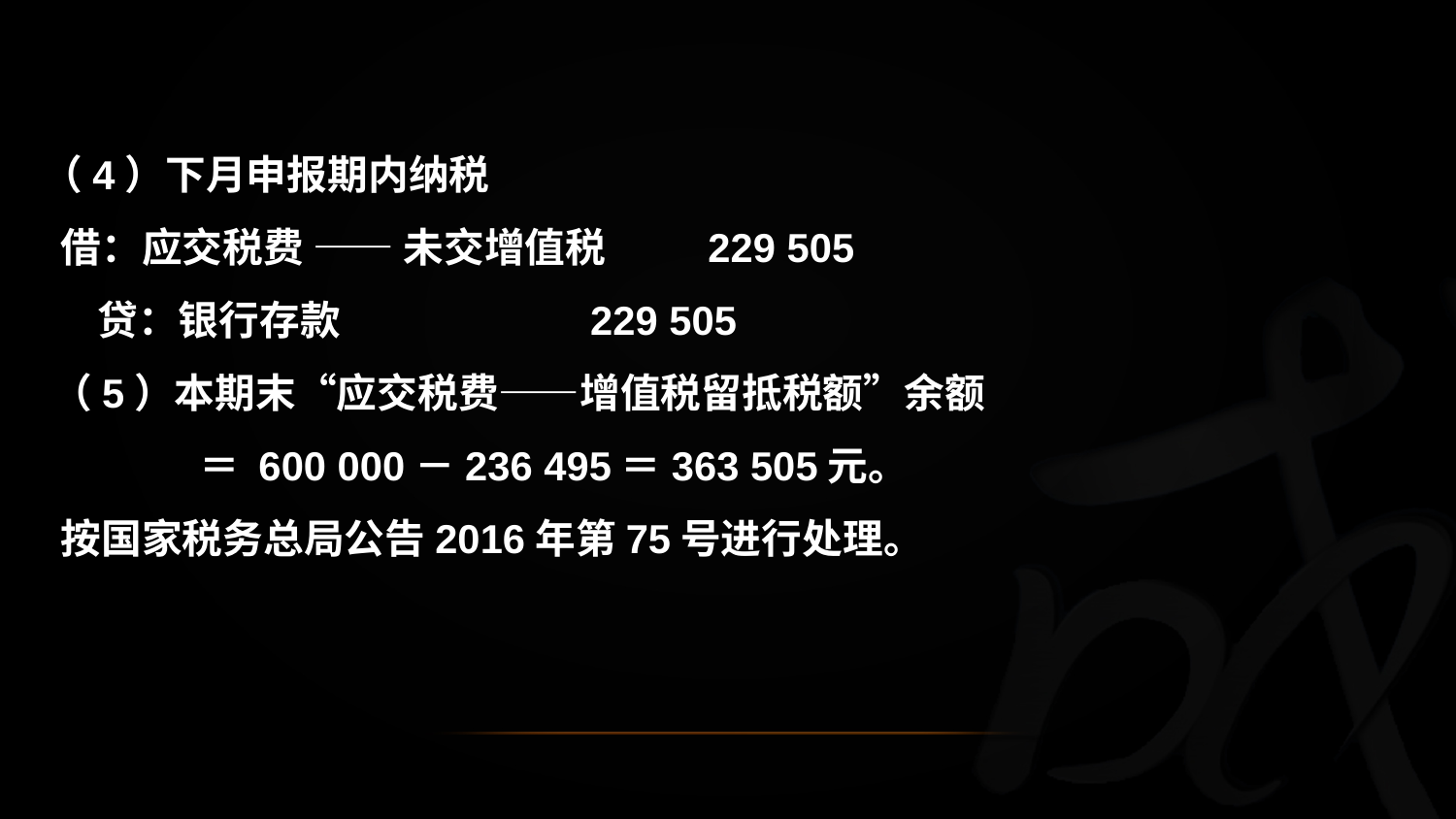

（4）下月申报期内纳税
    借：应交税费 —— 未交增值税          229 505
        贷：银行存款                          229 505
   （5）本期末“应交税费——增值税留抵税额”余额
                   ＝ 600 000－236 495＝363 505元。
    按国家税务总局公告2016年第75号进行处理。